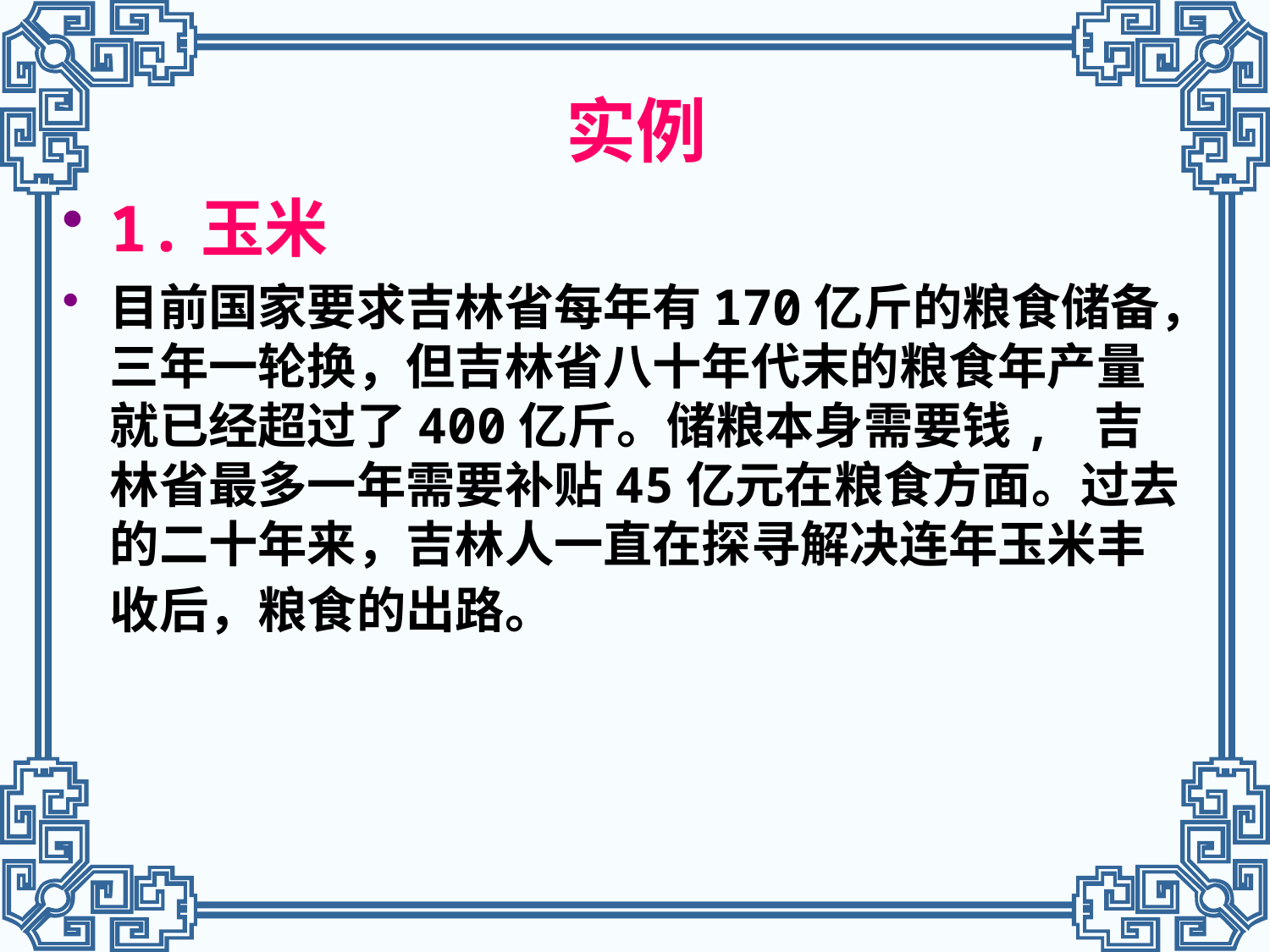

# 实例
1.玉米
目前国家要求吉林省每年有170亿斤的粮食储备，三年一轮换，但吉林省八十年代末的粮食年产量就已经超过了400亿斤。储粮本身需要钱, 吉林省最多一年需要补贴45亿元在粮食方面。过去的二十年来，吉林人一直在探寻解决连年玉米丰收后，粮食的出路。